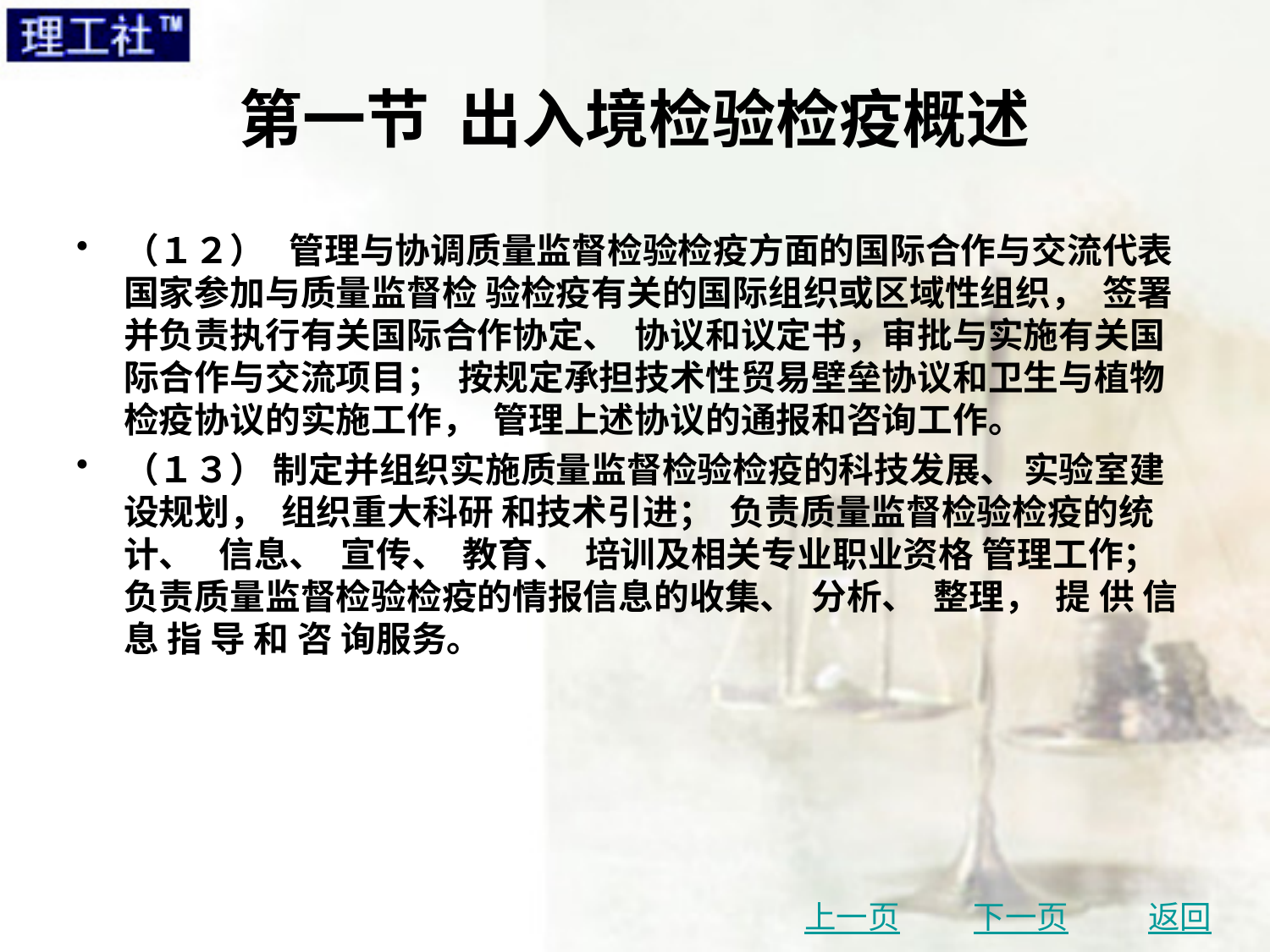

# 第一节  出入境检验检疫概述
（１２）   管理与协调质量监督检验检疫方面的国际合作与交流代表国家参加与质量监督检 验检疫有关的国际组织或区域性组织，  签署并负责执行有关国际合作协定、  协议和议定书，审批与实施有关国际合作与交流项目；  按规定承担技术性贸易壁垒协议和卫生与植物检疫协议的实施工作，  管理上述协议的通报和咨询工作。
（１３） 制定并组织实施质量监督检验检疫的科技发展、 实验室建设规划，  组织重大科研 和技术引进；  负责质量监督检验检疫的统计、   信息、  宣传、  教育、  培训及相关专业职业资格 管理工作；  负责质量监督检验检疫的情报信息的收集、  分析、  整理，  提 供 信 息 指 导 和 咨 询服务。

上一页
下一页
返回